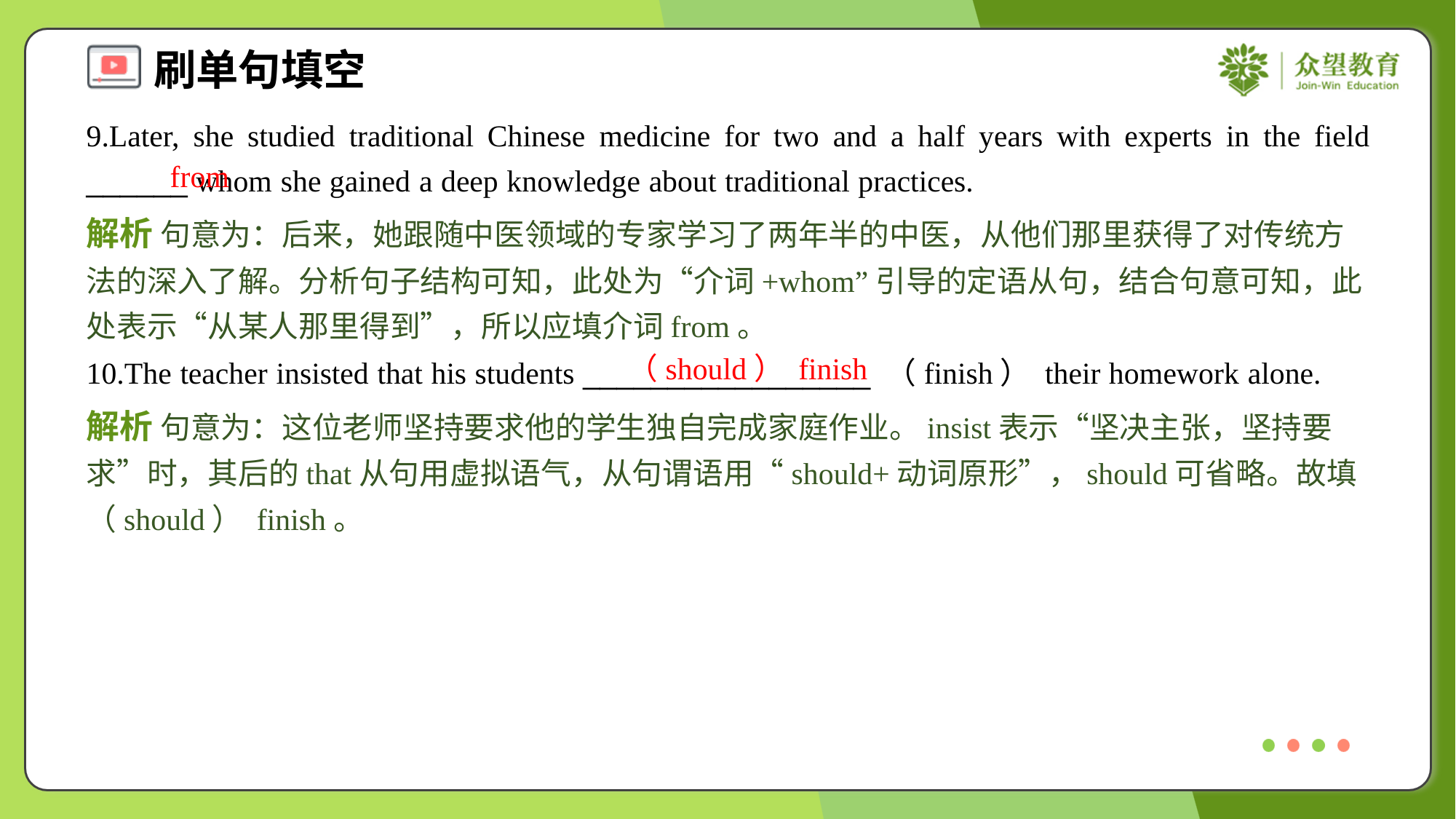

9.Later, she studied traditional Chinese medicine for two and a half years with experts in the field ______ whom she gained a deep knowledge about traditional practices.
from
解析 句意为：后来，她跟随中医领域的专家学习了两年半的中医，从他们那里获得了对传统方法的深入了解。分析句子结构可知，此处为“介词+whom”引导的定语从句，结合句意可知，此处表示“从某人那里得到”，所以应填介词from。
（should） finish
10.The teacher insisted that his students _________________ （finish） their homework alone.
解析 句意为：这位老师坚持要求他的学生独自完成家庭作业。insist表示“坚决主张，坚持要求”时，其后的that从句用虚拟语气，从句谓语用“should+动词原形”，should可省略。故填（should） finish。